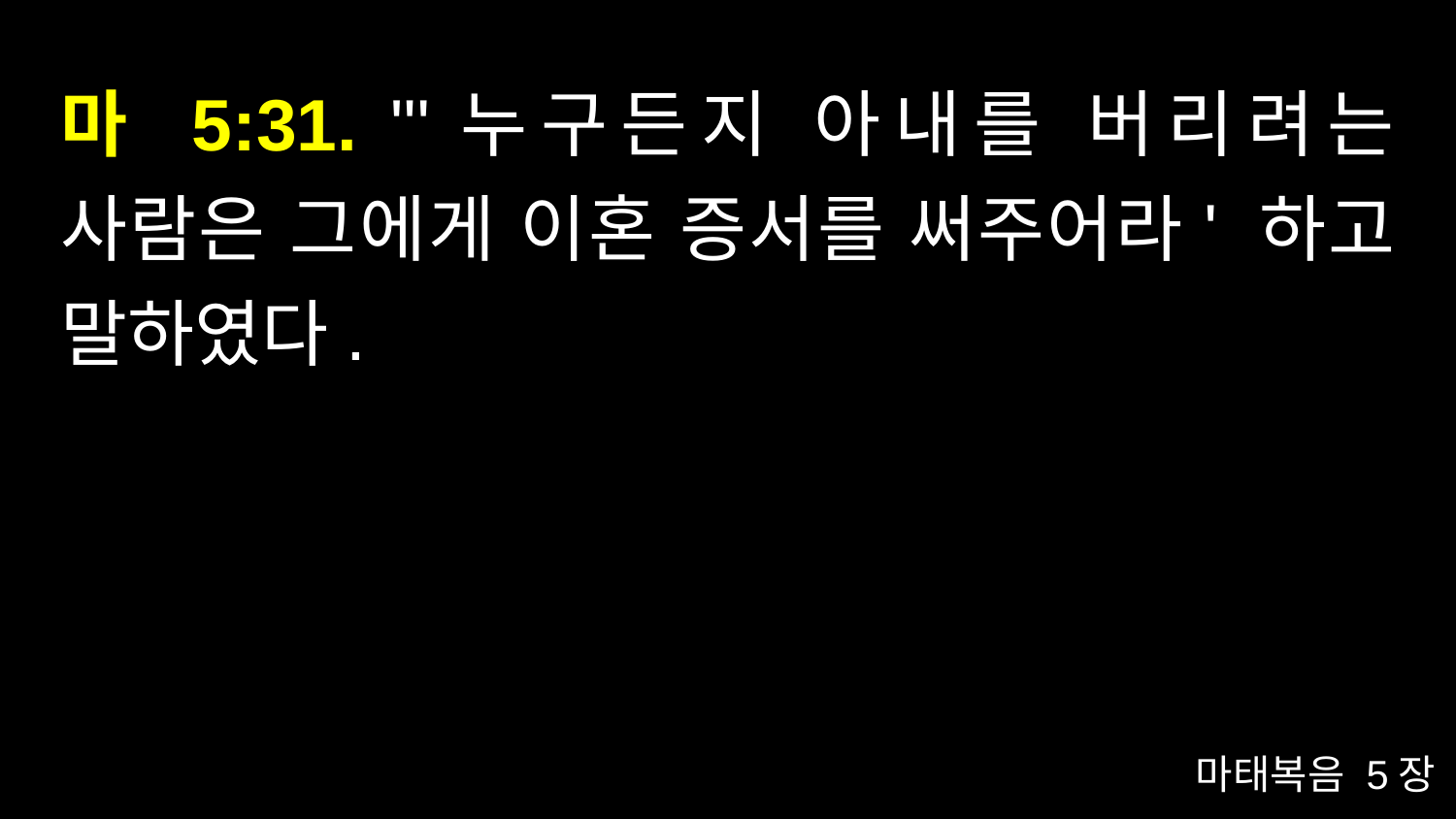

# 마 5:31. "'누구든지 아내를 버리려는 사람은 그에게 이혼 증서를 써주어라' 하고 말하였다.
마태복음 5장